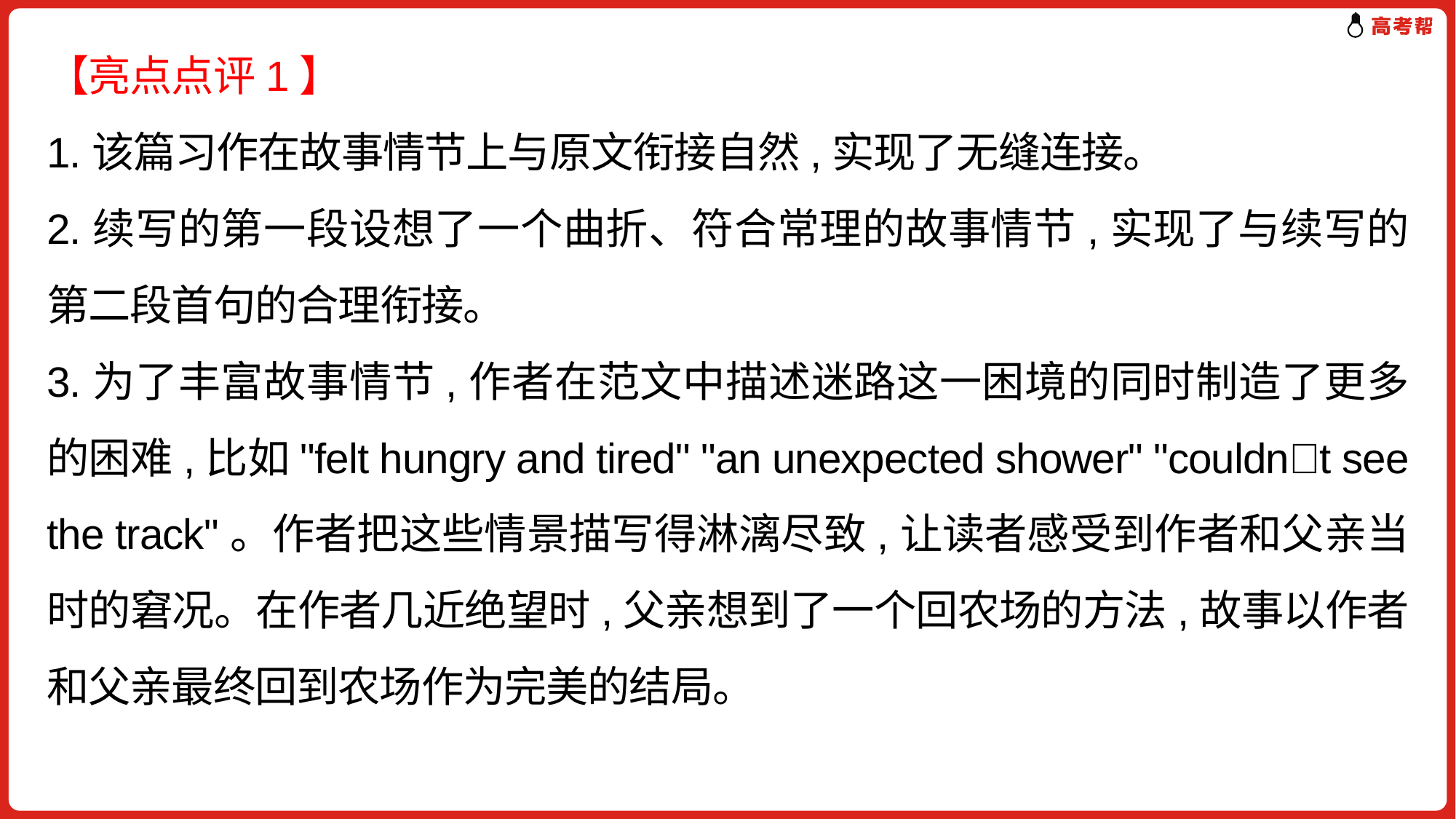

【亮点点评1】
1.该篇习作在故事情节上与原文衔接自然,实现了无缝连接。
2.续写的第一段设想了一个曲折、符合常理的故事情节,实现了与续写的第二段首句的合理衔接。
3.为了丰富故事情节,作者在范文中描述迷路这一困境的同时制造了更多的困难,比如"felt hungry and tired" "an unexpected shower" "couldn􀆳t see the track"。作者把这些情景描写得淋漓尽致,让读者感受到作者和父亲当时的窘况。在作者几近绝望时,父亲想到了一个回农场的方法,故事以作者和父亲最终回到农场作为完美的结局。